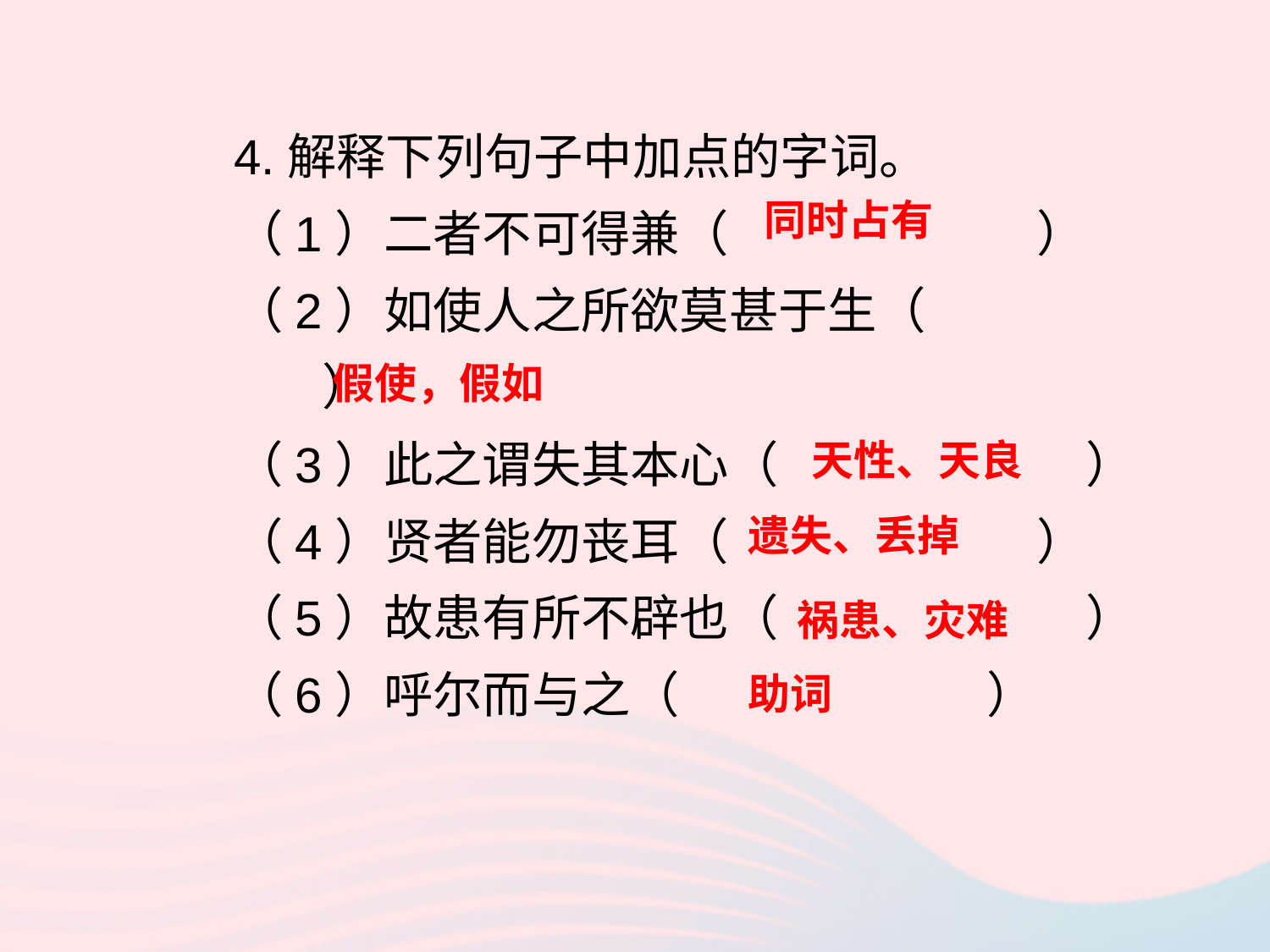

4.解释下列句子中加点的字词。
（1）二者不可得兼（                            ）
（2）如使人之所欲莫甚于生（                            ）
（3）此之谓失其本心（                            ）
（4）贤者能勿丧耳（                            ）
（5）故患有所不辟也（                            ）
（6）呼尔而与之（                            ）
同时占有
假使，假如
天性、天良
遗失、丢掉
祸患、灾难
助词